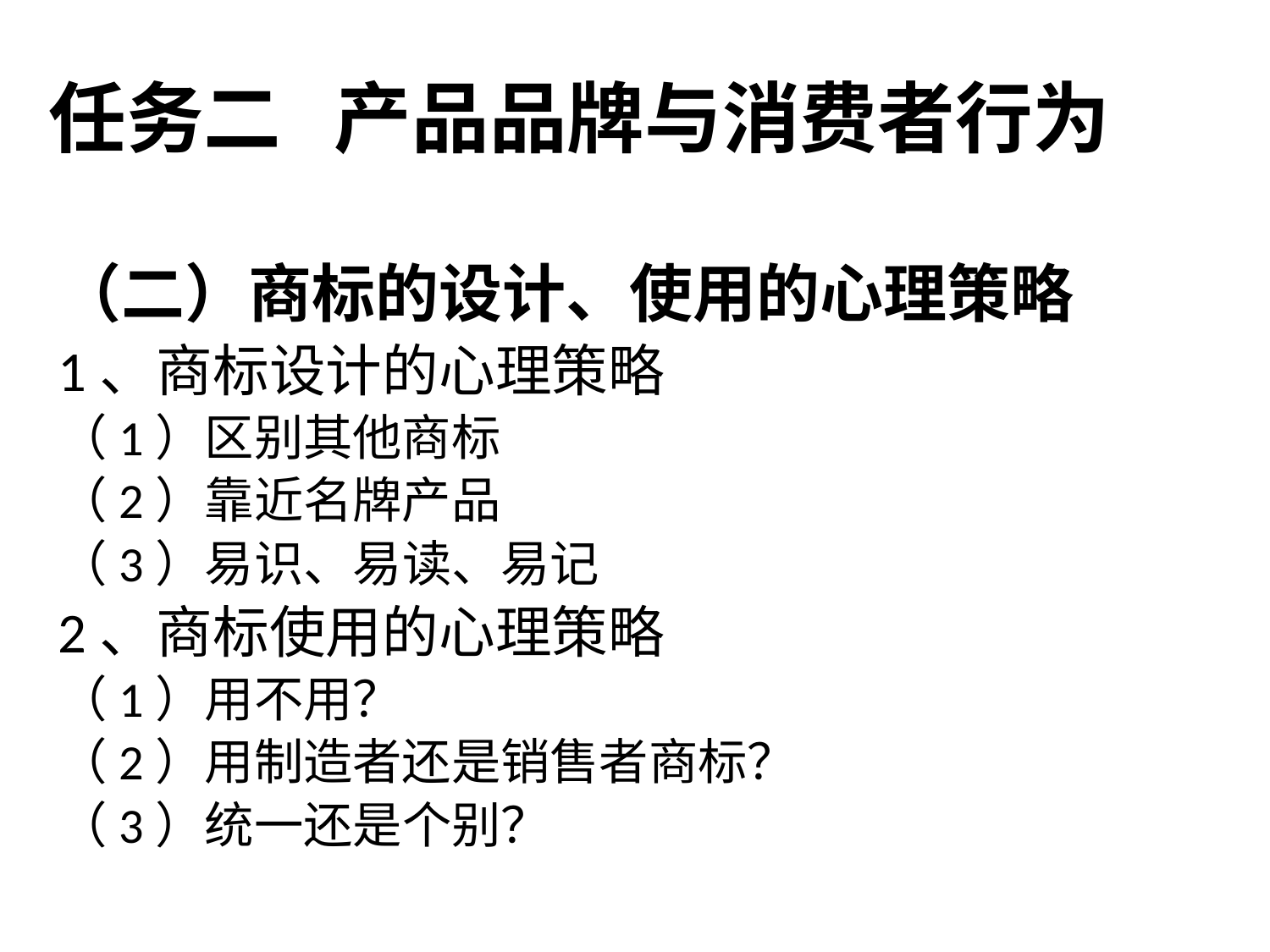

任务二   产品品牌与消费者行为
（二）商标的设计、使用的心理策略
1、商标设计的心理策略
（1）区别其他商标
（2）靠近名牌产品
（3）易识、易读、易记
2、商标使用的心理策略
（1）用不用？
（2）用制造者还是销售者商标？
（3）统一还是个别？